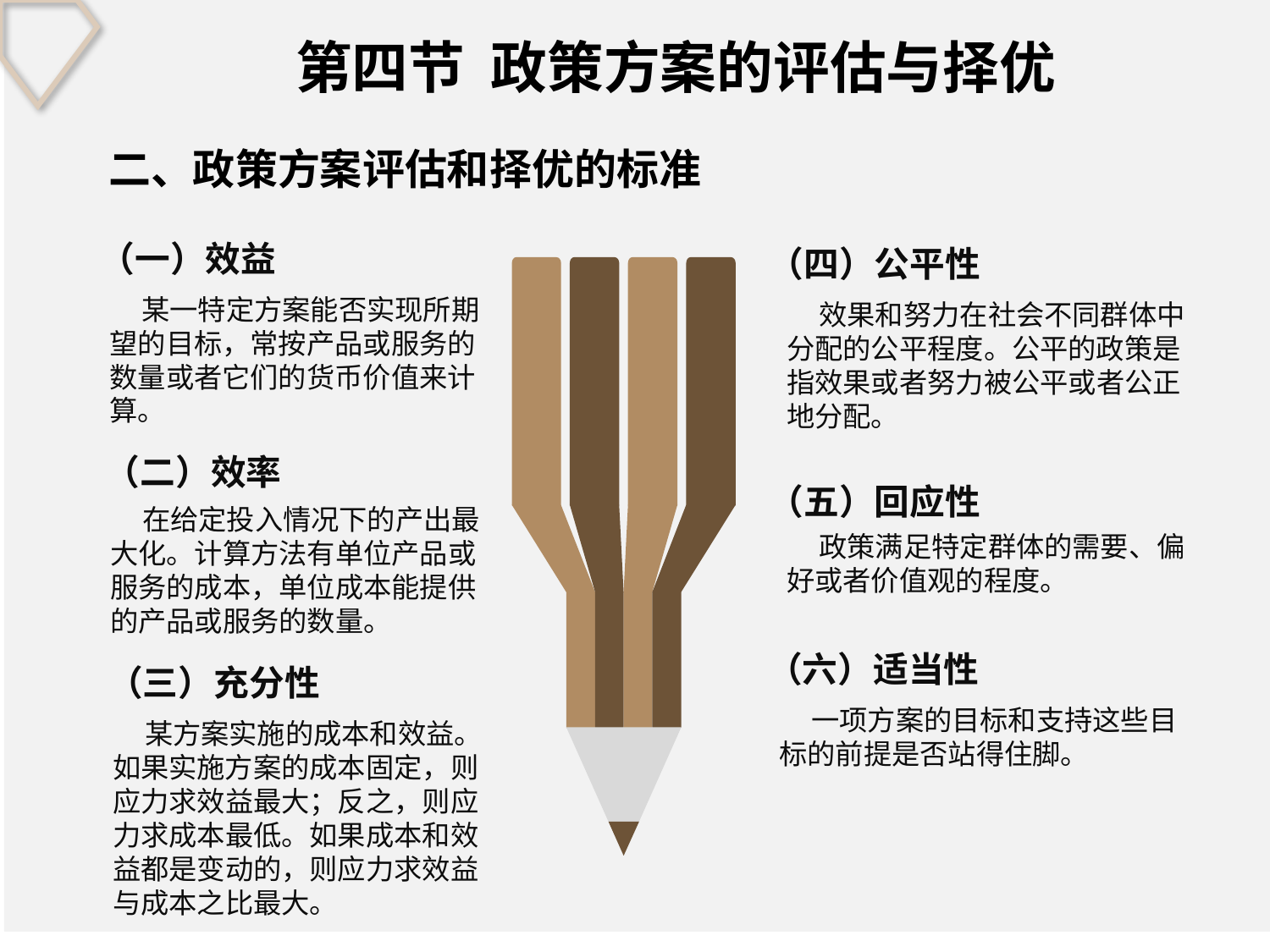

第四节  政策方案的评估与择优
二、政策方案评估和择优的标准
（一）效益
（四）公平性

    某一特定方案能否实现所期望的目标，常按产品或服务的数量或者它们的货币价值来计算。
    效果和努力在社会不同群体中分配的公平程度。公平的政策是指效果或者努力被公平或者公正地分配。
（二）效率
（五）回应性
    在给定投入情况下的产出最大化。计算方法有单位产品或服务的成本，单位成本能提供的产品或服务的数量。
    政策满足特定群体的需要、偏好或者价值观的程度。
（六）适当性
（三）充分性
    一项方案的目标和支持这些目标的前提是否站得住脚。
    某方案实施的成本和效益。如果实施方案的成本固定，则应力求效益最大；反之，则应力求成本最低。如果成本和效益都是变动的，则应力求效益与成本之比最大。